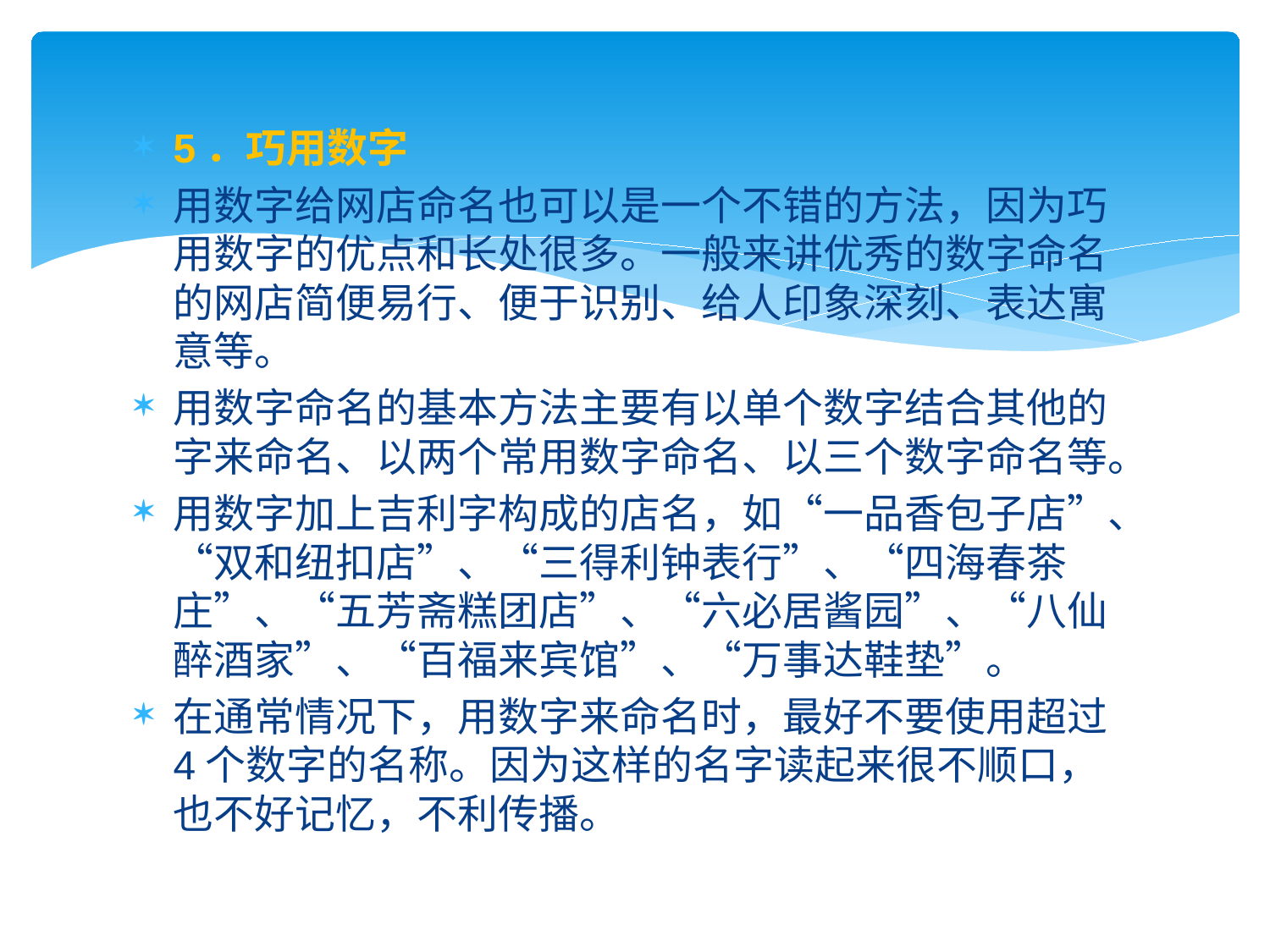

5．巧用数字
用数字给网店命名也可以是一个不错的方法，因为巧用数字的优点和长处很多。一般来讲优秀的数字命名的网店简便易行、便于识别、给人印象深刻、表达寓意等。
用数字命名的基本方法主要有以单个数字结合其他的字来命名、以两个常用数字命名、以三个数字命名等。
用数字加上吉利字构成的店名，如“一品香包子店”、“双和纽扣店”、“三得利钟表行”、“四海春茶庄”、“五芳斋糕团店”、“六必居酱园”、“八仙醉酒家”、“百福来宾馆”、“万事达鞋垫”。
在通常情况下，用数字来命名时，最好不要使用超过4个数字的名称。因为这样的名字读起来很不顺口，也不好记忆，不利传播。